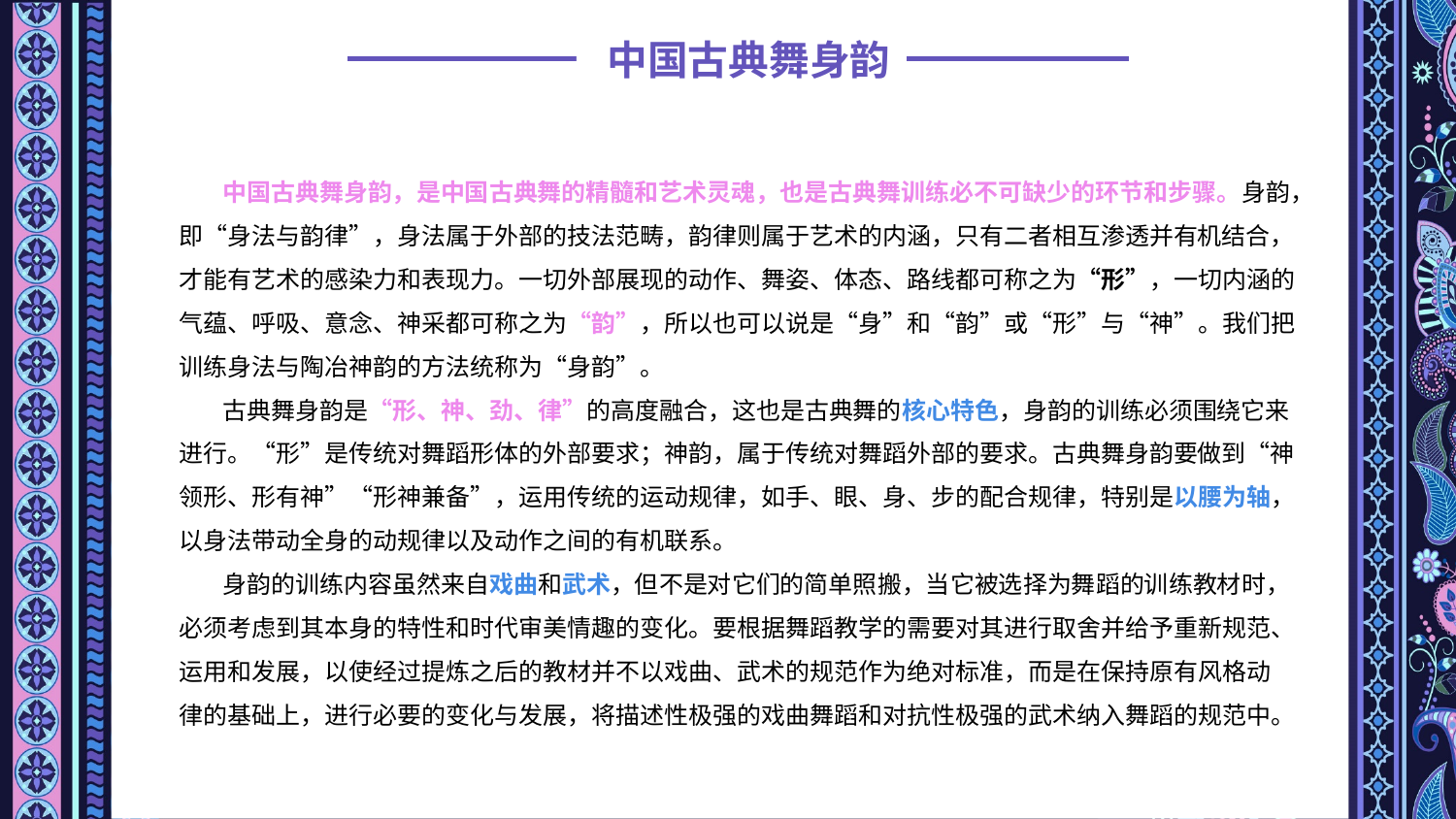

中国古典舞身韵
       中国古典舞身韵，是中国古典舞的精髓和艺术灵魂，也是古典舞训练必不可缺少的环节和步骤。身韵，即“身法与韵律”，身法属于外部的技法范畴，韵律则属于艺术的内涵，只有二者相互渗透并有机结合，才能有艺术的感染力和表现力。一切外部展现的动作、舞姿、体态、路线都可称之为“形”，一切内涵的气蕴、呼吸、意念、神采都可称之为“韵”，所以也可以说是“身”和“韵”或“形”与“神”。我们把训练身法与陶冶神韵的方法统称为“身韵”。
       古典舞身韵是“形、神、劲、律”的高度融合，这也是古典舞的核心特色，身韵的训练必须围绕它来进行。“形”是传统对舞蹈形体的外部要求；神韵，属于传统对舞蹈外部的要求。古典舞身韵要做到“神领形、形有神”“形神兼备”，运用传统的运动规律，如手、眼、身、步的配合规律，特别是以腰为轴，以身法带动全身的动规律以及动作之间的有机联系。
       身韵的训练内容虽然来自戏曲和武术，但不是对它们的简单照搬，当它被选择为舞蹈的训练教材时，
必须考虑到其本身的特性和时代审美情趣的变化。要根据舞蹈教学的需要对其进行取舍并给予重新规范、
运用和发展，以使经过提炼之后的教材并不以戏曲、武术的规范作为绝对标准，而是在保持原有风格动
律的基础上，进行必要的变化与发展，将描述性极强的戏曲舞蹈和对抗性极强的武术纳入舞蹈的规范中。